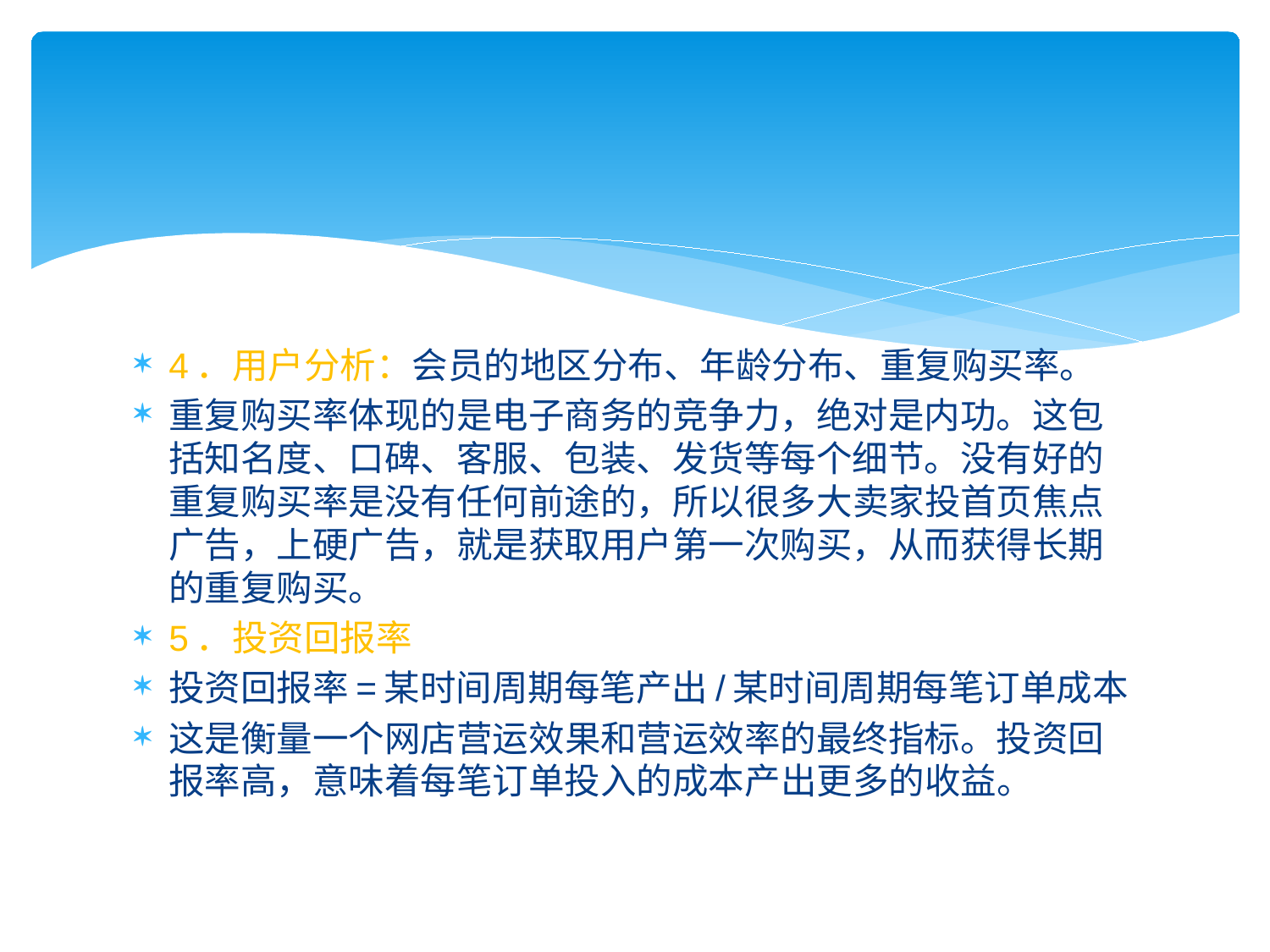

4．用户分析：会员的地区分布、年龄分布、重复购买率。
重复购买率体现的是电子商务的竞争力，绝对是内功。这包括知名度、口碑、客服、包装、发货等每个细节。没有好的重复购买率是没有任何前途的，所以很多大卖家投首页焦点广告，上硬广告，就是获取用户第一次购买，从而获得长期的重复购买。
5．投资回报率
投资回报率=某时间周期每笔产出/某时间周期每笔订单成本
这是衡量一个网店营运效果和营运效率的最终指标。投资回报率高，意味着每笔订单投入的成本产出更多的收益。